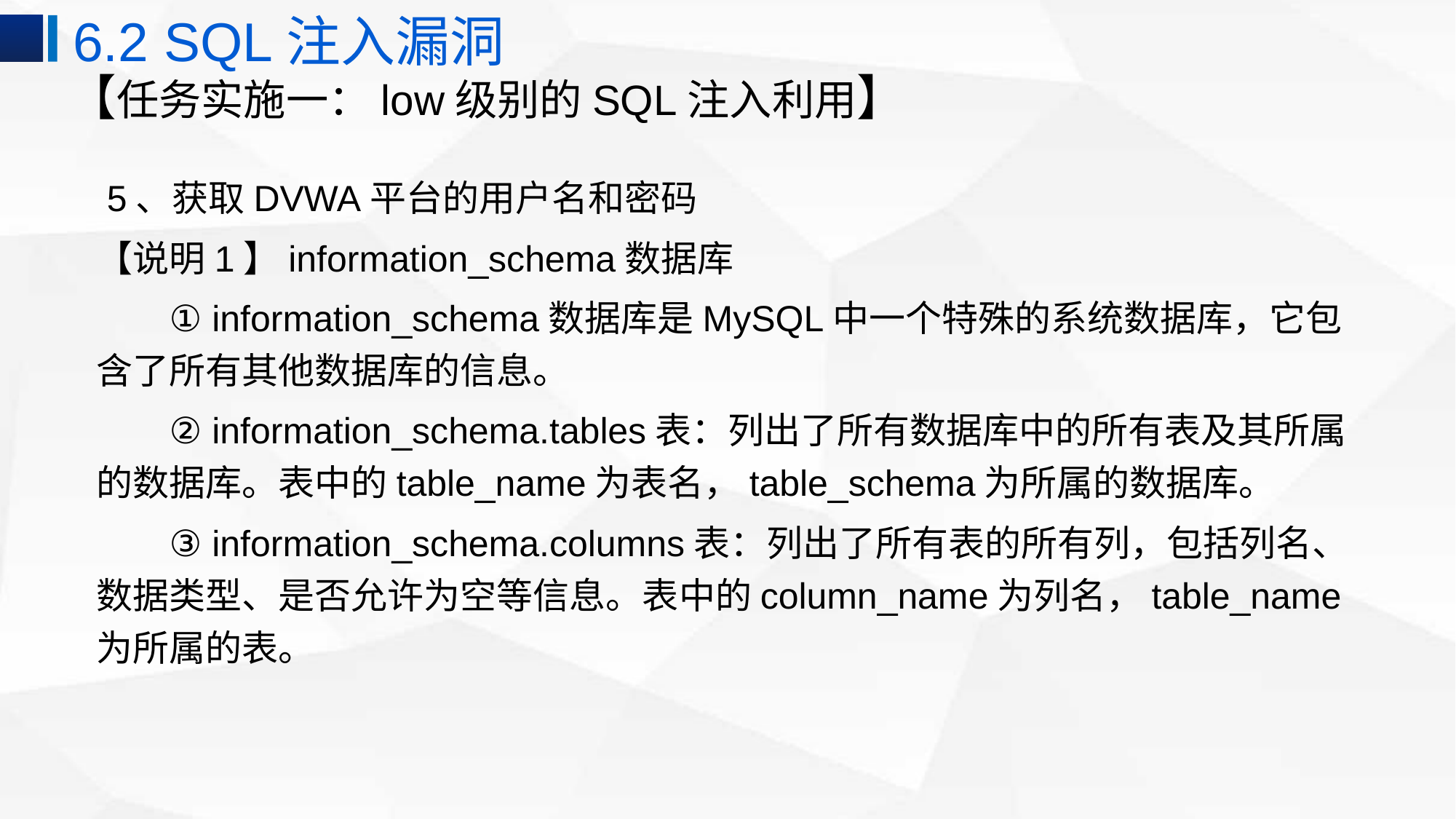

6.2 SQL注入漏洞

# 【任务实施一：low级别的SQL注入利用】
 5、获取DVWA平台的用户名和密码
【说明1】information_schema数据库
① information_schema数据库是MySQL中一个特殊的系统数据库，它包含了所有其他数据库的信息。
② information_schema.tables表：列出了所有数据库中的所有表及其所属的数据库。表中的table_name为表名，table_schema为所属的数据库。
③ information_schema.columns表：列出了所有表的所有列，包括列名、数据类型、是否允许为空等信息。表中的column_name为列名，table_name为所属的表。